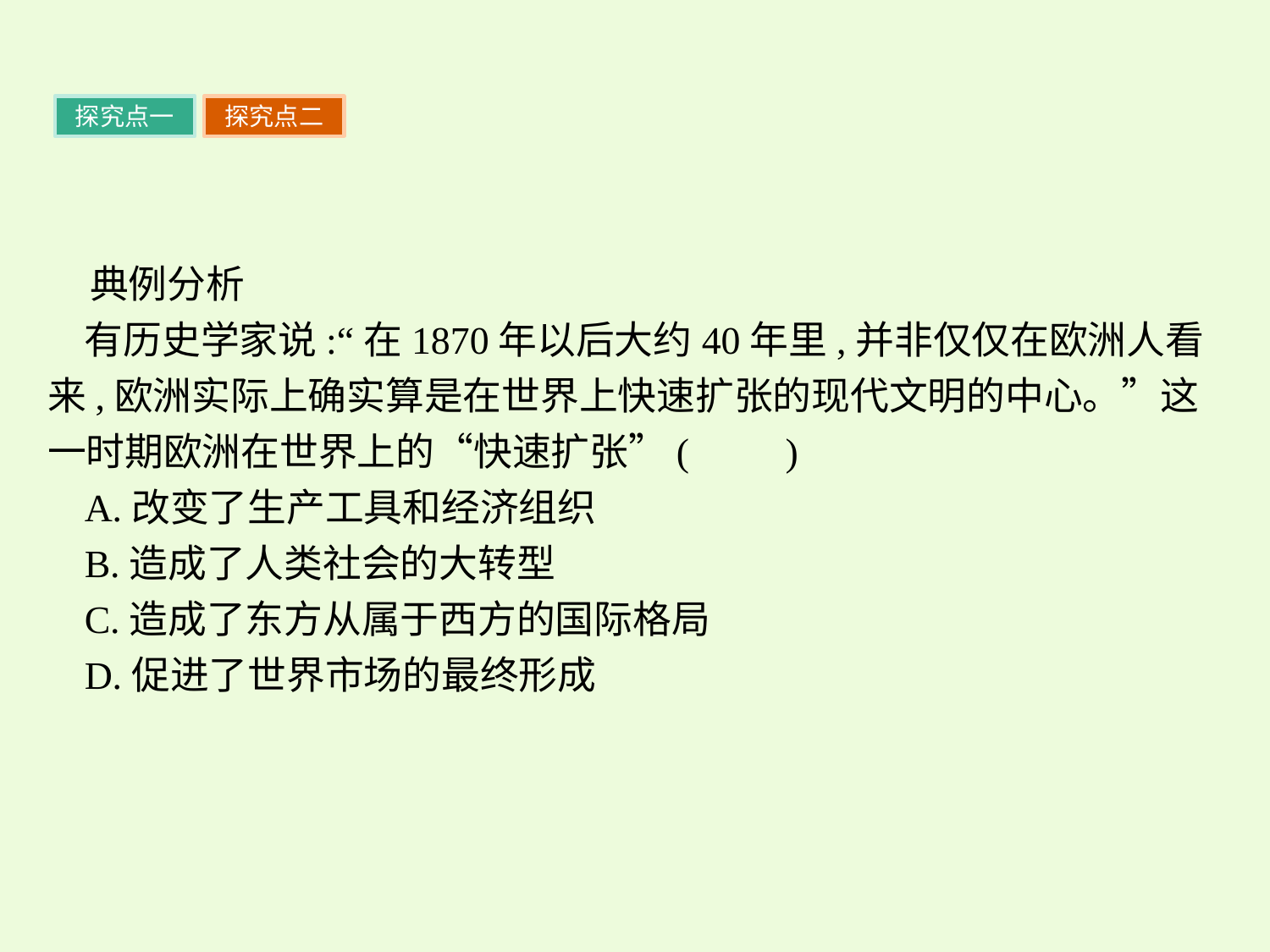

探究点一
探究点二
典例分析
有历史学家说:“在1870年以后大约40年里,并非仅仅在欧洲人看来,欧洲实际上确实算是在世界上快速扩张的现代文明的中心。”这一时期欧洲在世界上的“快速扩张”(　　)
A.改变了生产工具和经济组织
B.造成了人类社会的大转型
C.造成了东方从属于西方的国际格局
D.促进了世界市场的最终形成